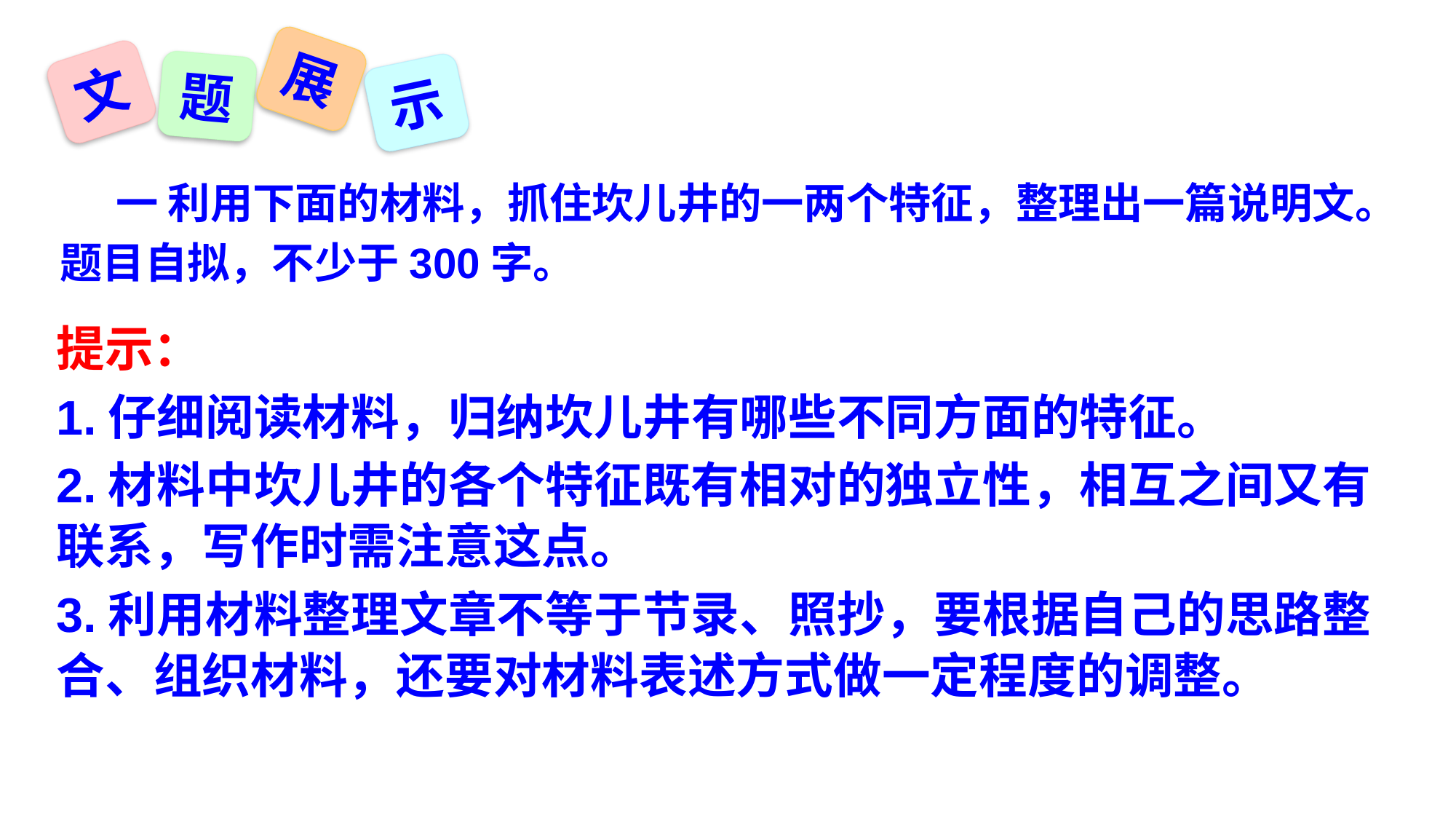

展
文
题
示
    一 利用下面的材料，抓住坎儿井的一两个特征，整理出一篇说明文。题目自拟，不少于300字。
提示：
1.仔细阅读材料，归纳坎儿井有哪些不同方面的特征。
2.材料中坎儿井的各个特征既有相对的独立性，相互之间又有联系，写作时需注意这点。
3.利用材料整理文章不等于节录、照抄，要根据自己的思路整合、组织材料，还要对材料表述方式做一定程度的调整。